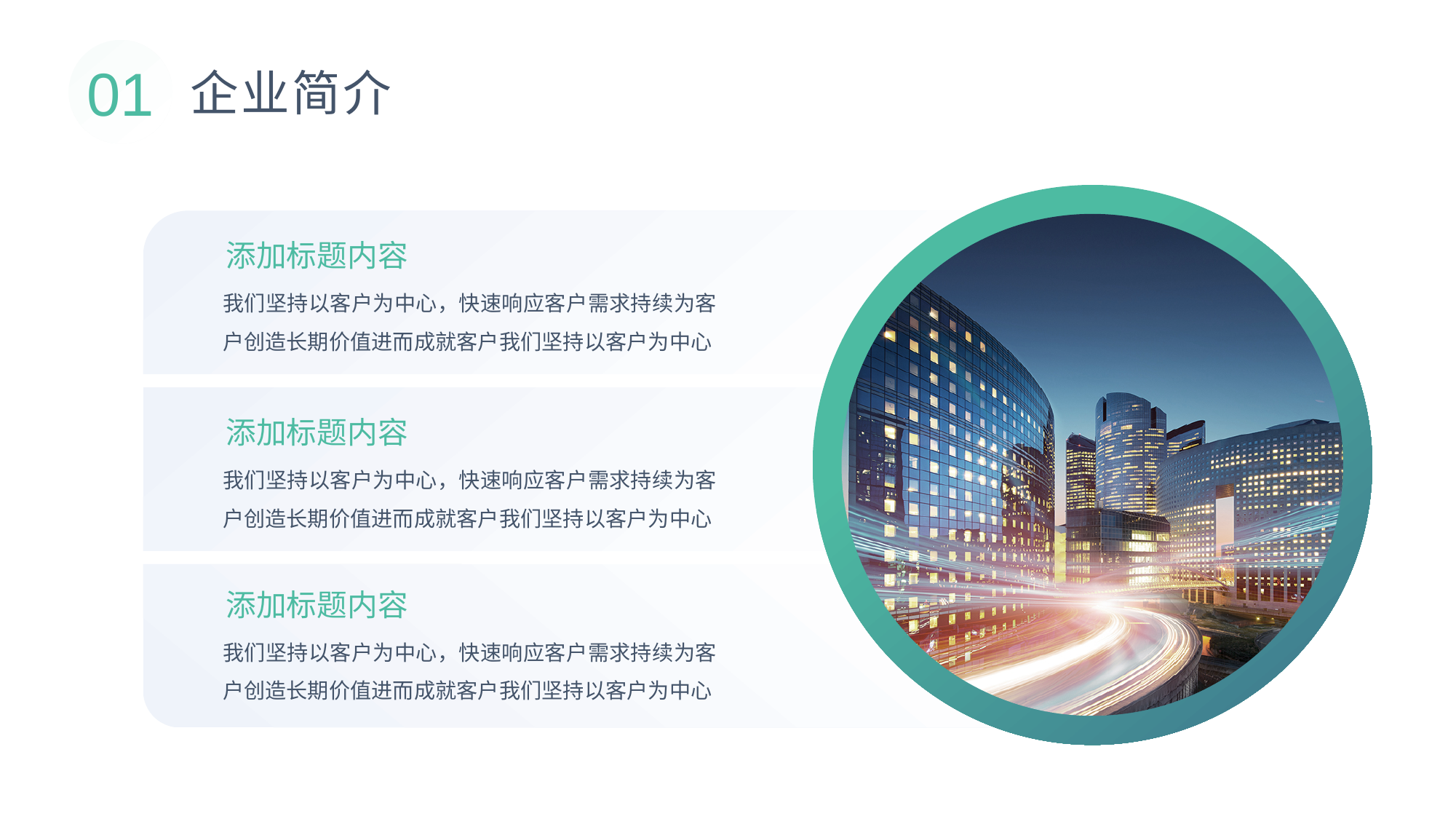

01
企业简介

添加标题内容
我们坚持以客户为中心，快速响应客户需求持续为客户创造长期价值进而成就客户我们坚持以客户为中心

添加标题内容
我们坚持以客户为中心，快速响应客户需求持续为客户创造长期价值进而成就客户我们坚持以客户为中心

添加标题内容
我们坚持以客户为中心，快速响应客户需求持续为客户创造长期价值进而成就客户我们坚持以客户为中心